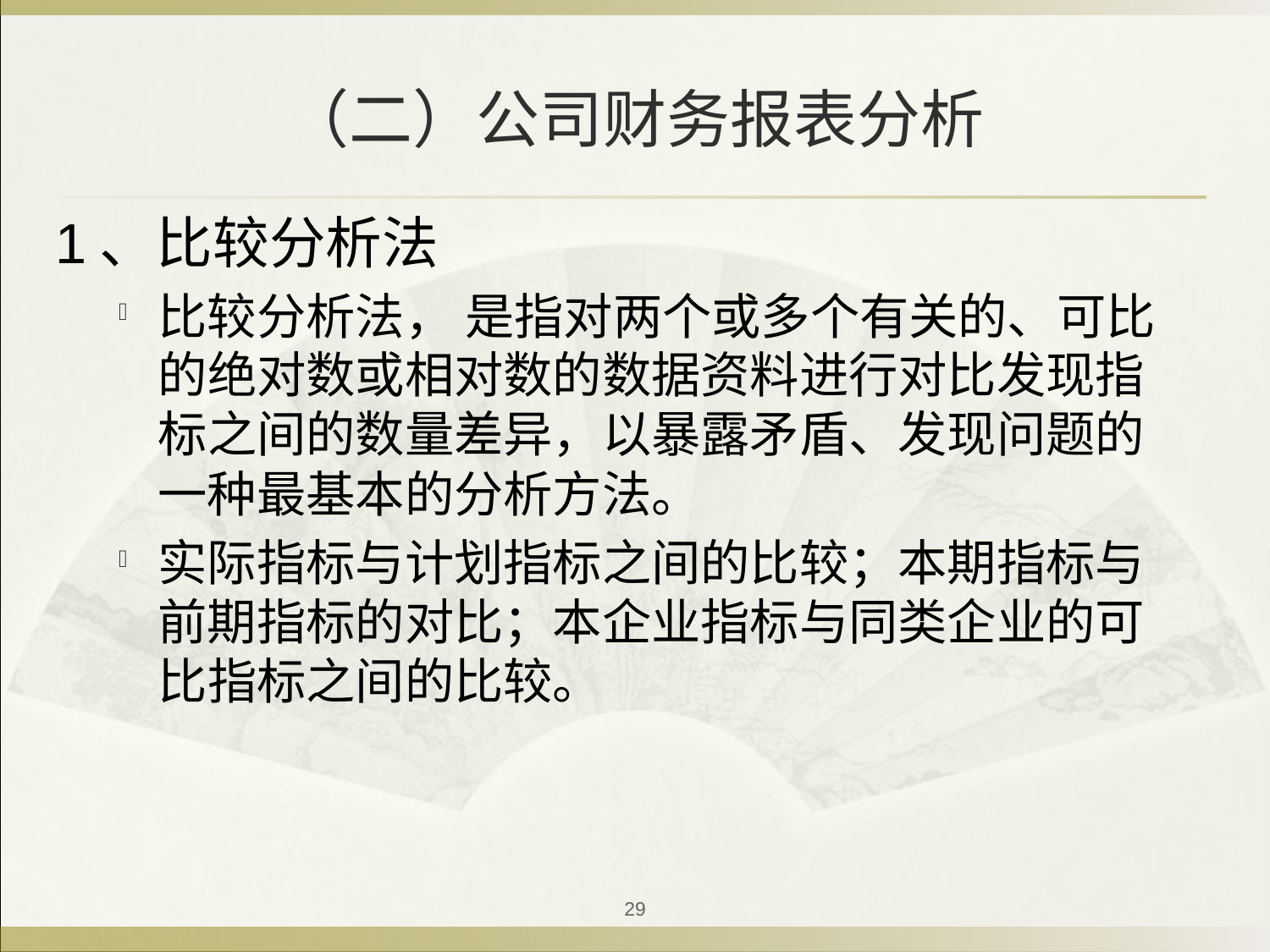

# （二）公司财务报表分析
1、比较分析法
比较分析法， 是指对两个或多个有关的、可比的绝对数或相对数的数据资料进行对比发现指标之间的数量差异，以暴露矛盾、发现问题的一种最基本的分析方法。
实际指标与计划指标之间的比较；本期指标与前期指标的对比；本企业指标与同类企业的可比指标之间的比较。

29